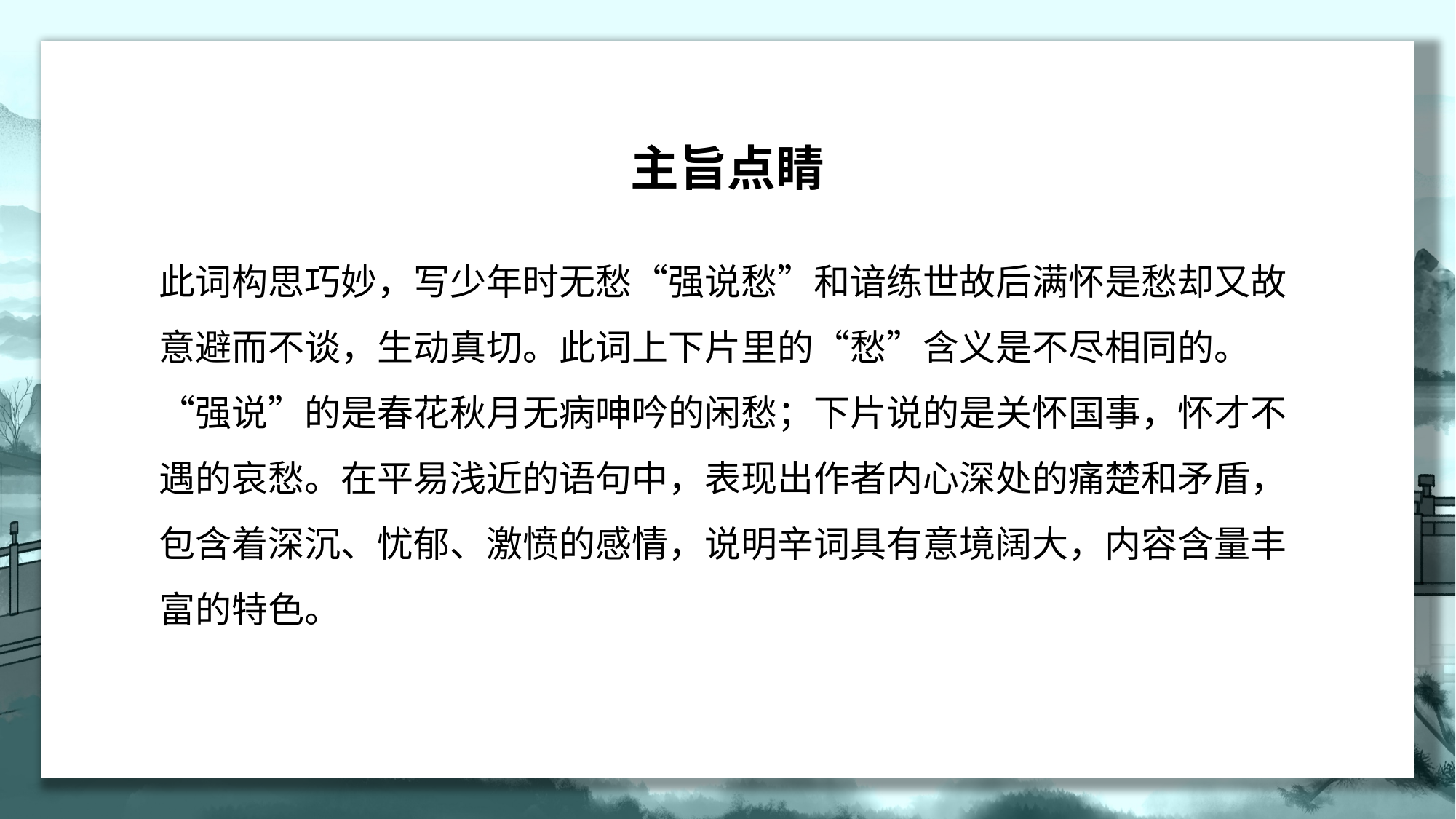

主旨点睛
此词构思巧妙，写少年时无愁“强说愁”和谙练世故后满怀是愁却又故意避而不谈，生动真切。此词上下片里的“愁”含义是不尽相同的。“强说”的是春花秋月无病呻吟的闲愁；下片说的是关怀国事，怀才不遇的哀愁。在平易浅近的语句中，表现出作者内心深处的痛楚和矛盾，包含着深沉、忧郁、激愤的感情，说明辛词具有意境阔大，内容含量丰富的特色。